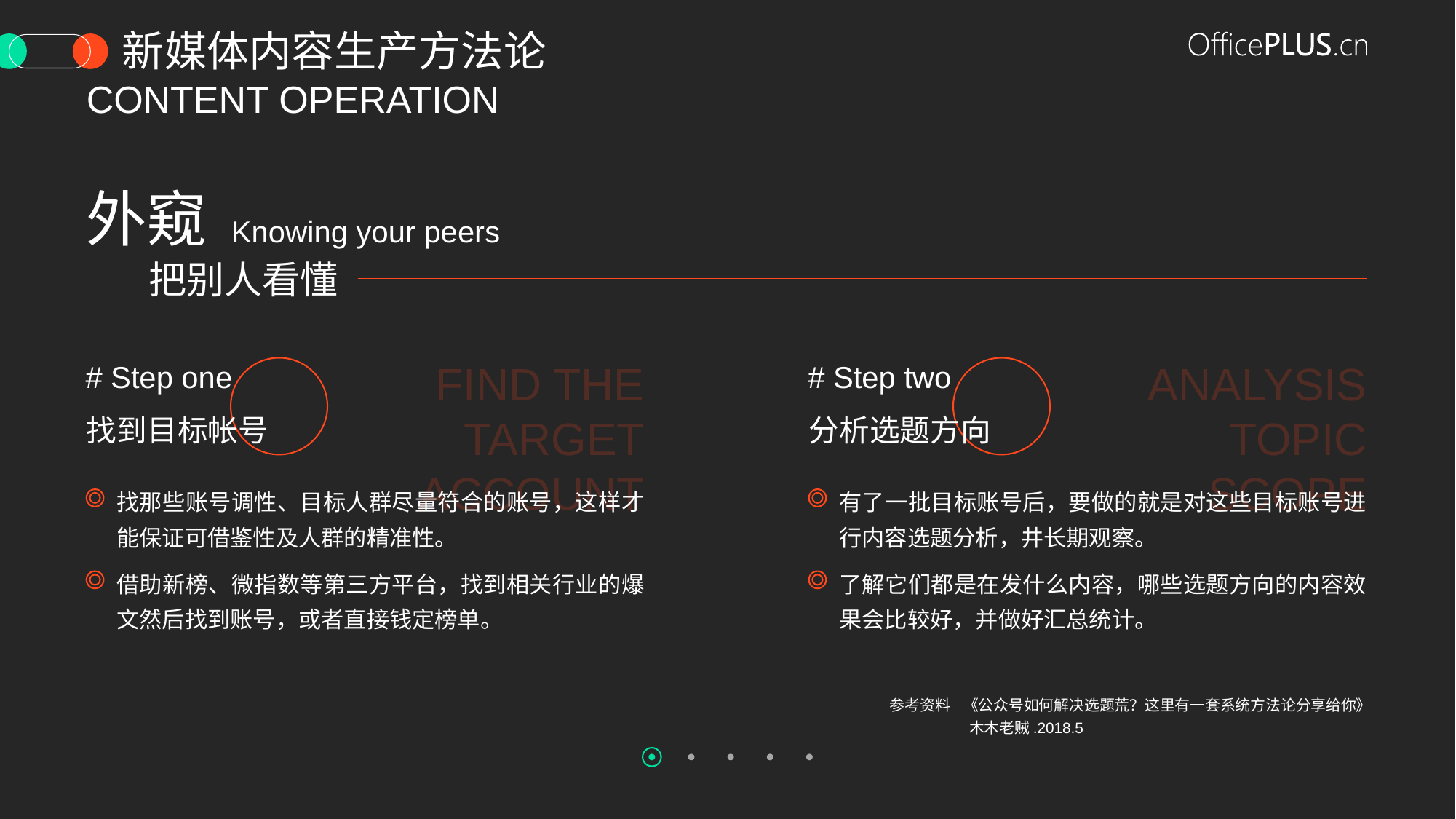

新媒体内容生产方法论
Content operation
外窥
Knowing your peers
把别人看懂
Find the
Target
account
Analysis
Topic
scope
# Step one

# Step two

找到目标帐号
分析选题方向
找那些账号调性、目标人群尽量符合的账号，这样才能保证可借鉴性及人群的精准性。
有了一批目标账号后，要做的就是对这些目标账号进行内容选题分析，井长期观察。

借助新榜、微指数等第三方平台，找到相关行业的爆文然后找到账号，或者直接钱定榜单。
了解它们都是在发什么内容，哪些选题方向的内容效果会比较好，并做好汇总统计。

参考资料
《公众号如何解决选题荒？这里有一套系统方法论分享给你》
木木老贼.2018.5